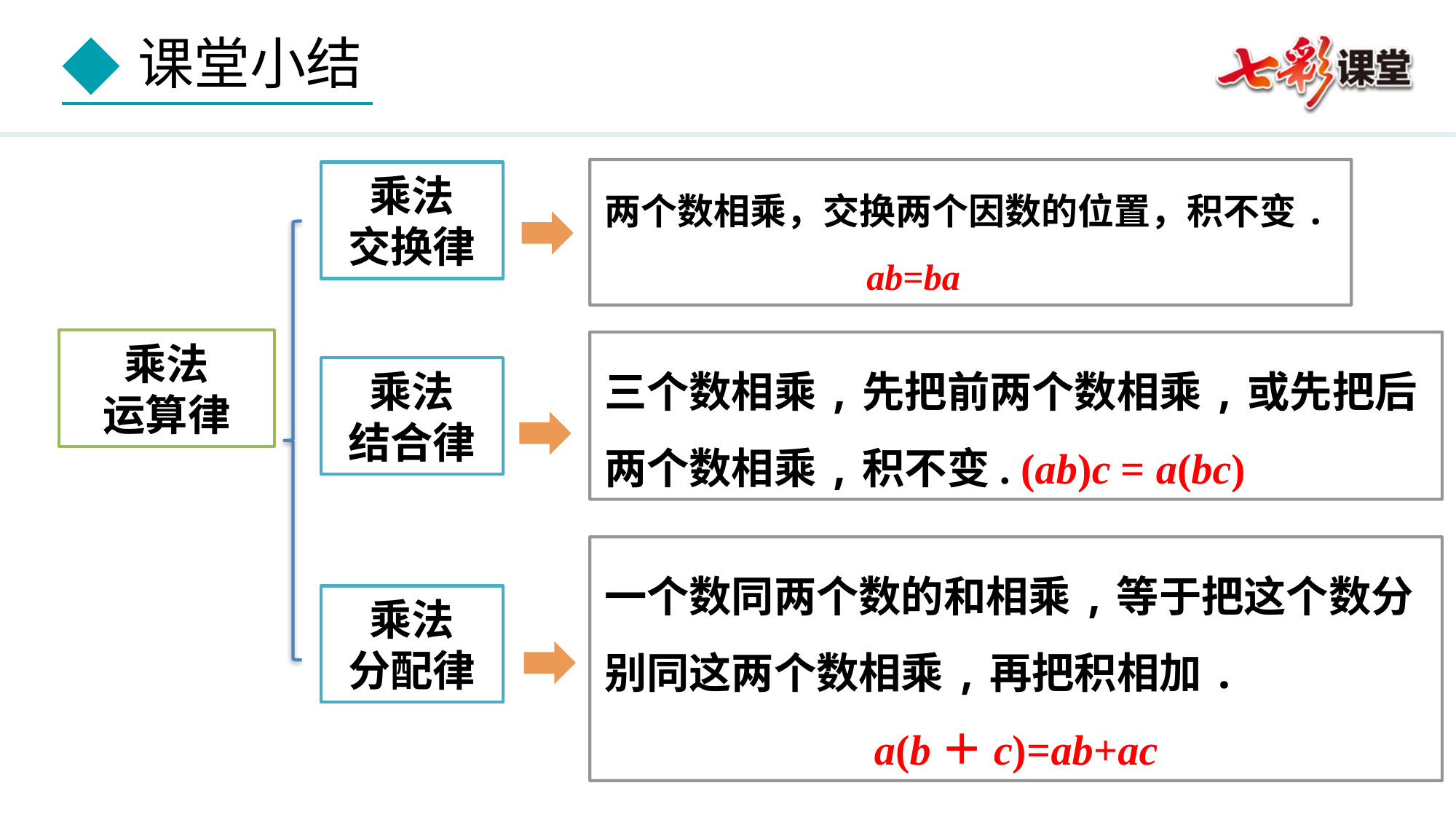

两个数相乘，交换两个因数的位置，积不变.             ab=ba
乘法
交换律

乘法
运算律
三个数相乘,先把前两个数相乘,或先把后两个数相乘,积不变. (ab)c = a(bc)
乘法
结合律

一个数同两个数的和相乘,等于把这个数分别同这两个数相乘,再把积相加.
a(b＋c)=ab+ac
乘法
分配律